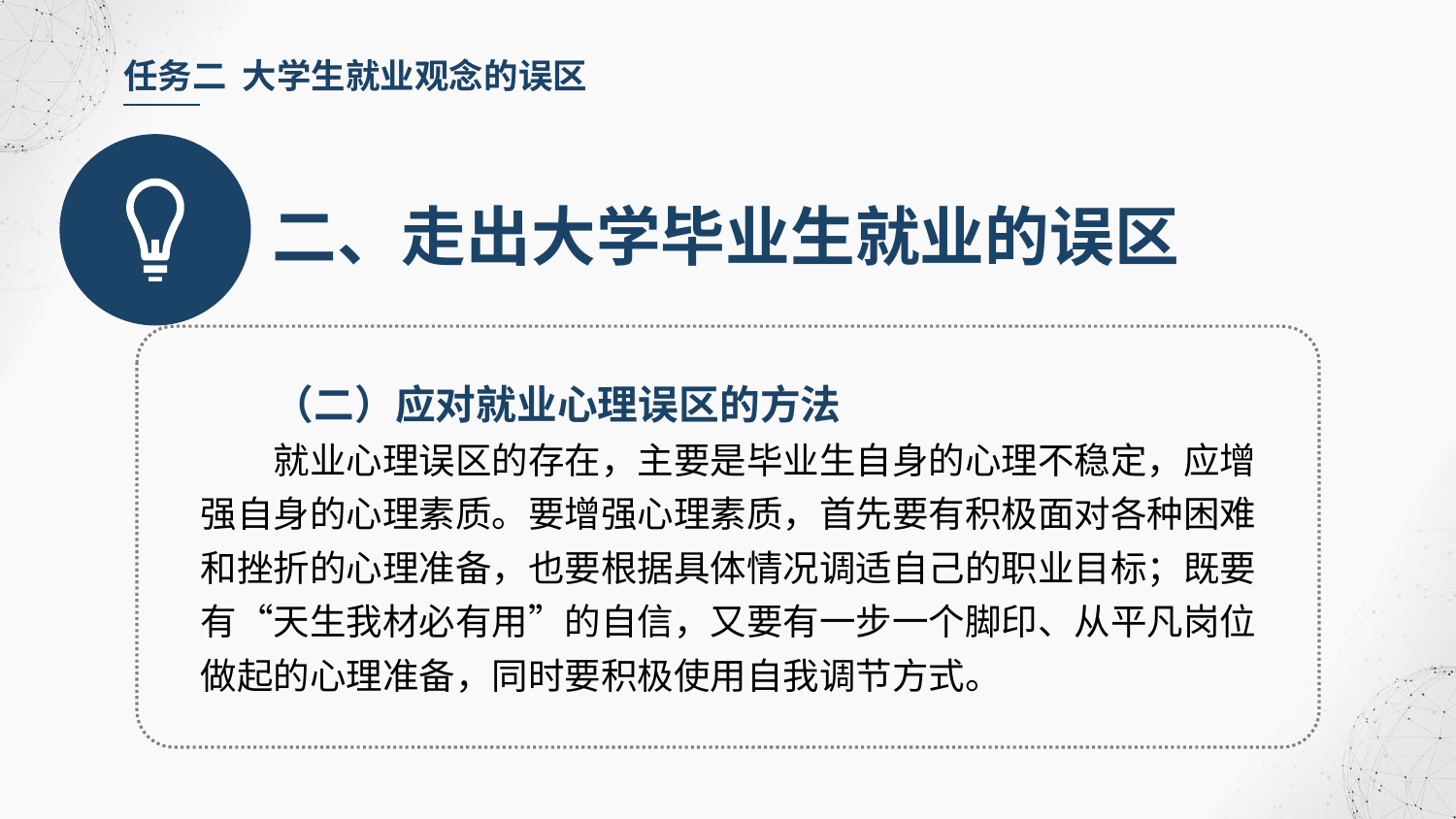

任务二  大学生就业观念的误区

二、走出大学毕业生就业的误区

（二）应对就业心理误区的方法
就业心理误区的存在，主要是毕业生自身的心理不稳定，应增强自身的心理素质。要增强心理素质，首先要有积极面对各种困难和挫折的心理准备，也要根据具体情况调适自己的职业目标；既要有“天生我材必有用”的自信，又要有一步一个脚印、从平凡岗位做起的心理准备，同时要积极使用自我调节方式。